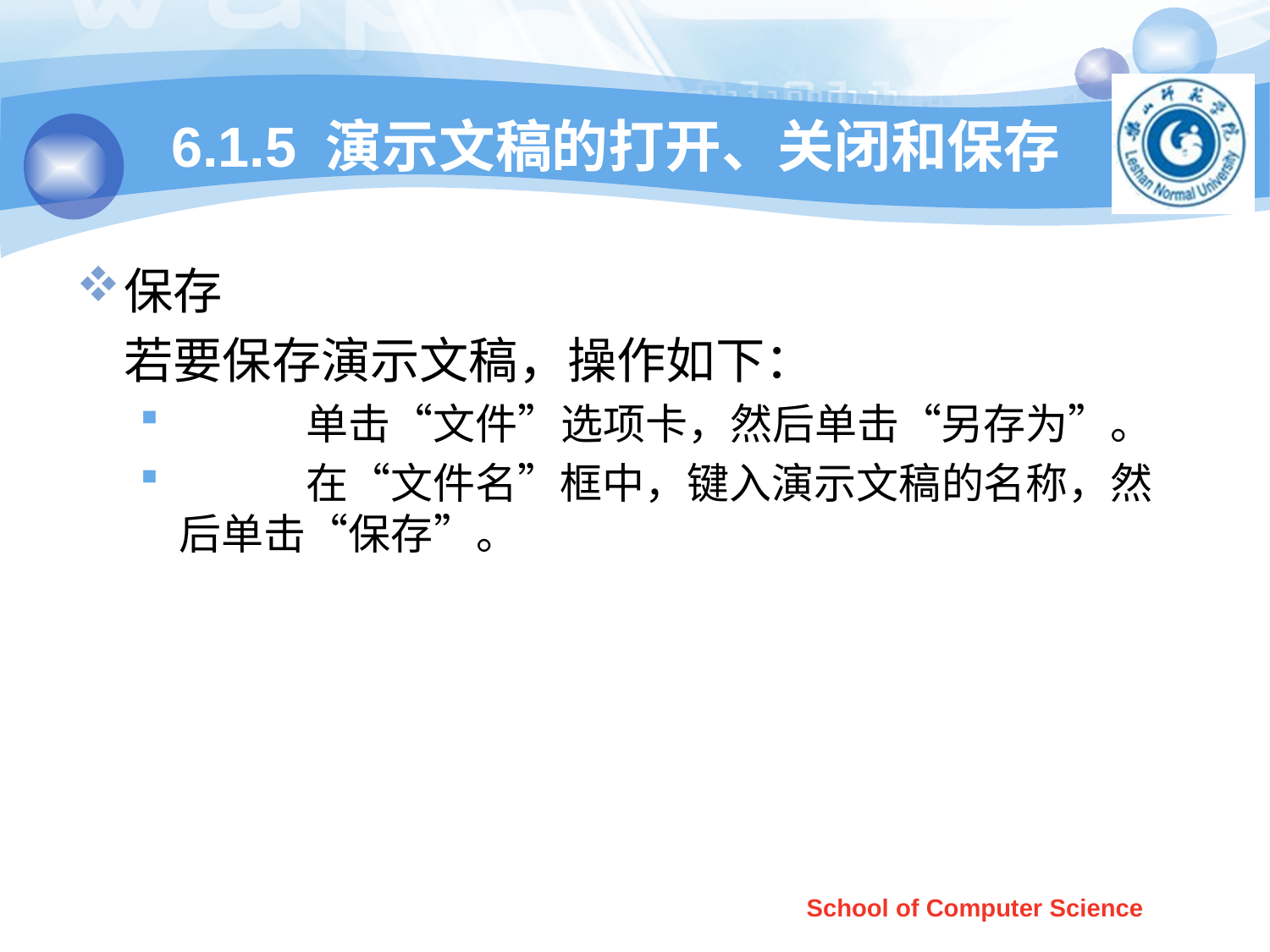

# 6.1.5 演示文稿的打开、关闭和保存
保存
	若要保存演示文稿，操作如下：
	单击“文件”选项卡，然后单击“另存为”。
	在“文件名”框中，键入演示文稿的名称，然后单击“保存”。

School of Computer Science